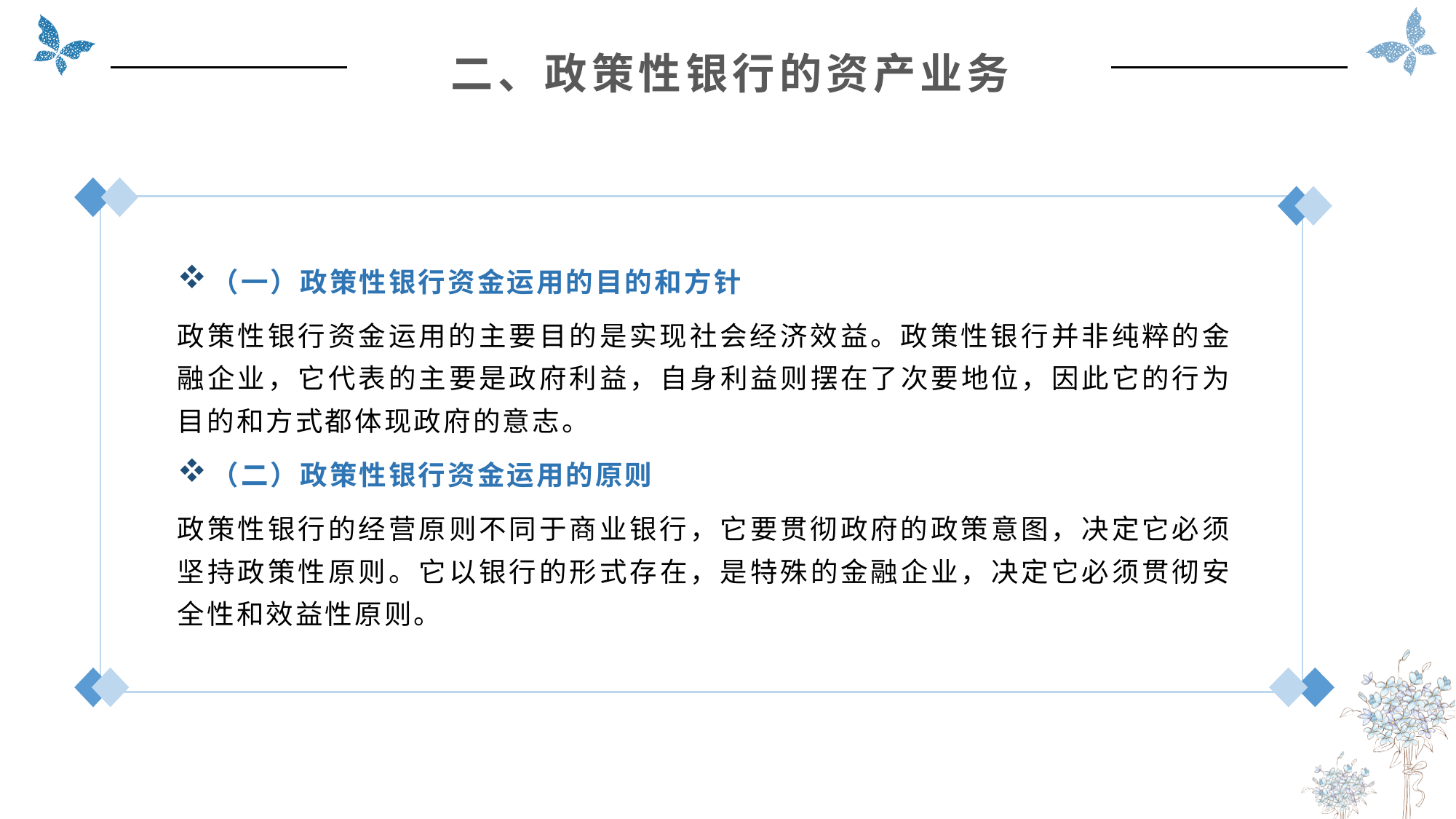

二、政策性银行的资产业务

（一）政策性银行资金运用的目的和方针
政策性银行资金运用的主要目的是实现社会经济效益。政策性银行并非纯粹的金融企业，它代表的主要是政府利益，自身利益则摆在了次要地位，因此它的行为目的和方式都体现政府的意志。
（二）政策性银行资金运用的原则
政策性银行的经营原则不同于商业银行，它要贯彻政府的政策意图，决定它必须坚持政策性原则。它以银行的形式存在，是特殊的金融企业，决定它必须贯彻安全性和效益性原则。